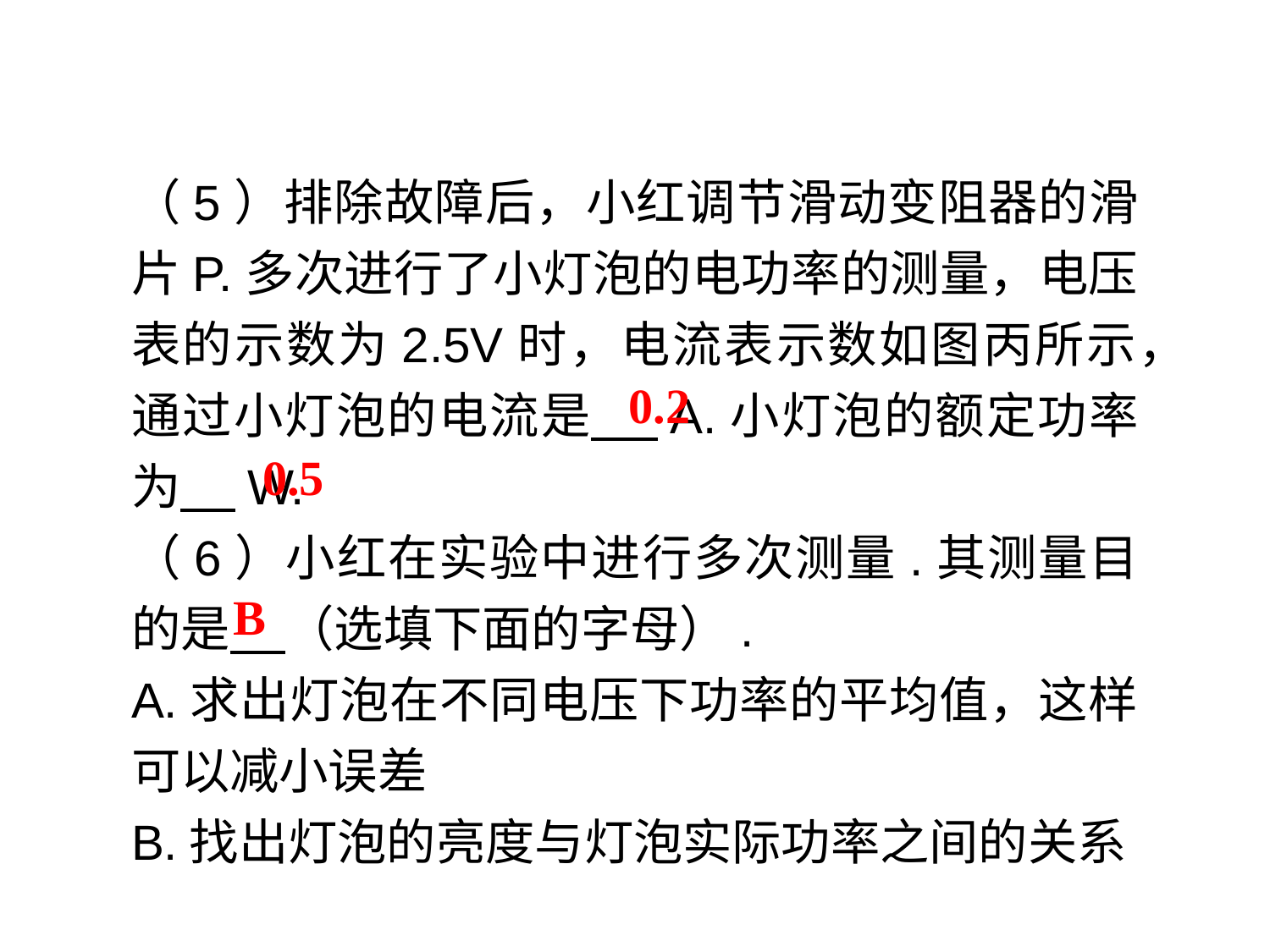

（5）排除故障后，小红调节滑动变阻器的滑片P.多次进行了小灯泡的电功率的测量，电压表的示数为2.5V时，电流表示数如图丙所示，通过小灯泡的电流是     A.小灯泡的额定功率为     W.
（6）小红在实验中进行多次测量.其测量目的是     （选填下面的字母）.
A.求出灯泡在不同电压下功率的平均值，这样可以减小误差
B.找出灯泡的亮度与灯泡实际功率之间的关系
0.2
0.5
B